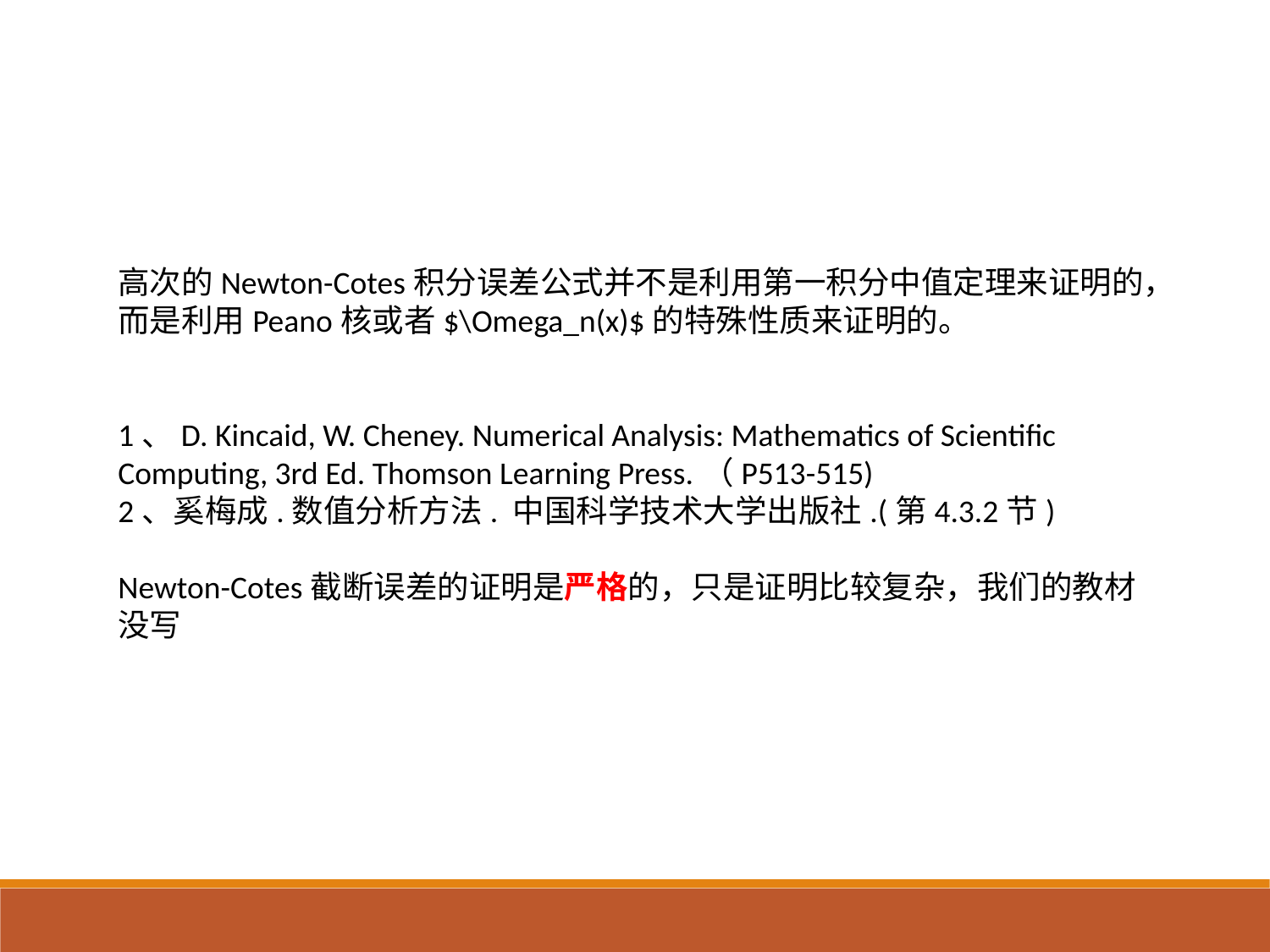

高次的Newton-Cotes积分误差公式并不是利用第一积分中值定理来证明的，而是利用Peano核或者$\Omega_n(x)$的特殊性质来证明的。

1、D. Kincaid, W. Cheney. Numerical Analysis: Mathematics of Scientific Computing, 3rd Ed. Thomson Learning Press.（P513-515)
2、奚梅成.数值分析方法. 中国科学技术大学出版社.(第4.3.2节)

Newton-Cotes截断误差的证明是严格的，只是证明比较复杂，我们的教材没写